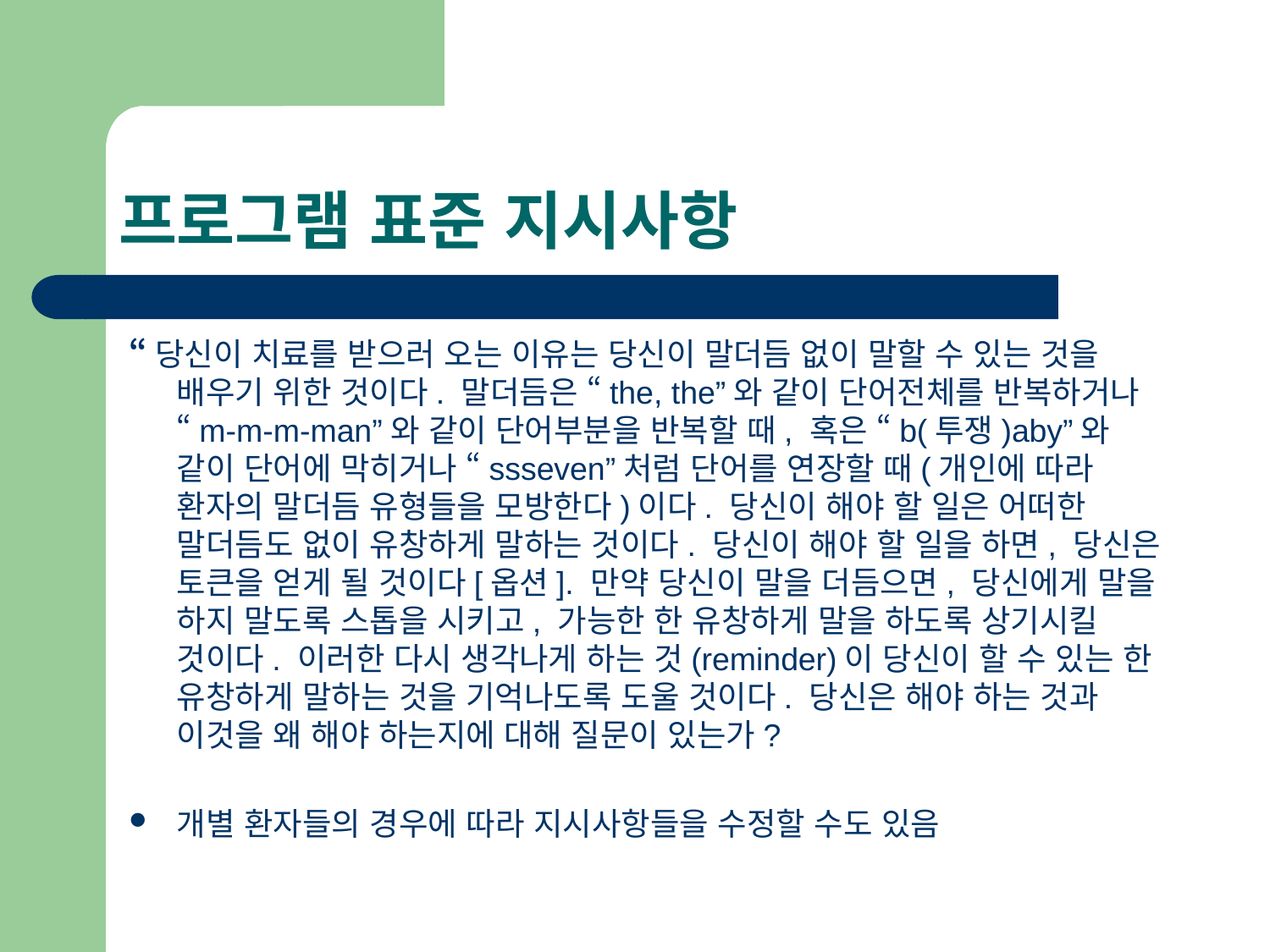

# 프로그램 표준 지시사항
“당신이 치료를 받으러 오는 이유는 당신이 말더듬 없이 말할 수 있는 것을 배우기 위한 것이다. 말더듬은 “the, the”와 같이 단어전체를 반복하거나 “m-m-m-man”와 같이 단어부분을 반복할 때, 혹은 “b(투쟁)aby”와 같이 단어에 막히거나 “ssseven”처럼 단어를 연장할 때(개인에 따라 환자의 말더듬 유형들을 모방한다)이다. 당신이 해야 할 일은 어떠한 말더듬도 없이 유창하게 말하는 것이다. 당신이 해야 할 일을 하면, 당신은 토큰을 얻게 될 것이다[옵션]. 만약 당신이 말을 더듬으면, 당신에게 말을 하지 말도록 스톱을 시키고, 가능한 한 유창하게 말을 하도록 상기시킬 것이다. 이러한 다시 생각나게 하는 것(reminder)이 당신이 할 수 있는 한 유창하게 말하는 것을 기억나도록 도울 것이다. 당신은 해야 하는 것과 이것을 왜 해야 하는지에 대해 질문이 있는가?

개별 환자들의 경우에 따라 지시사항들을 수정할 수도 있음